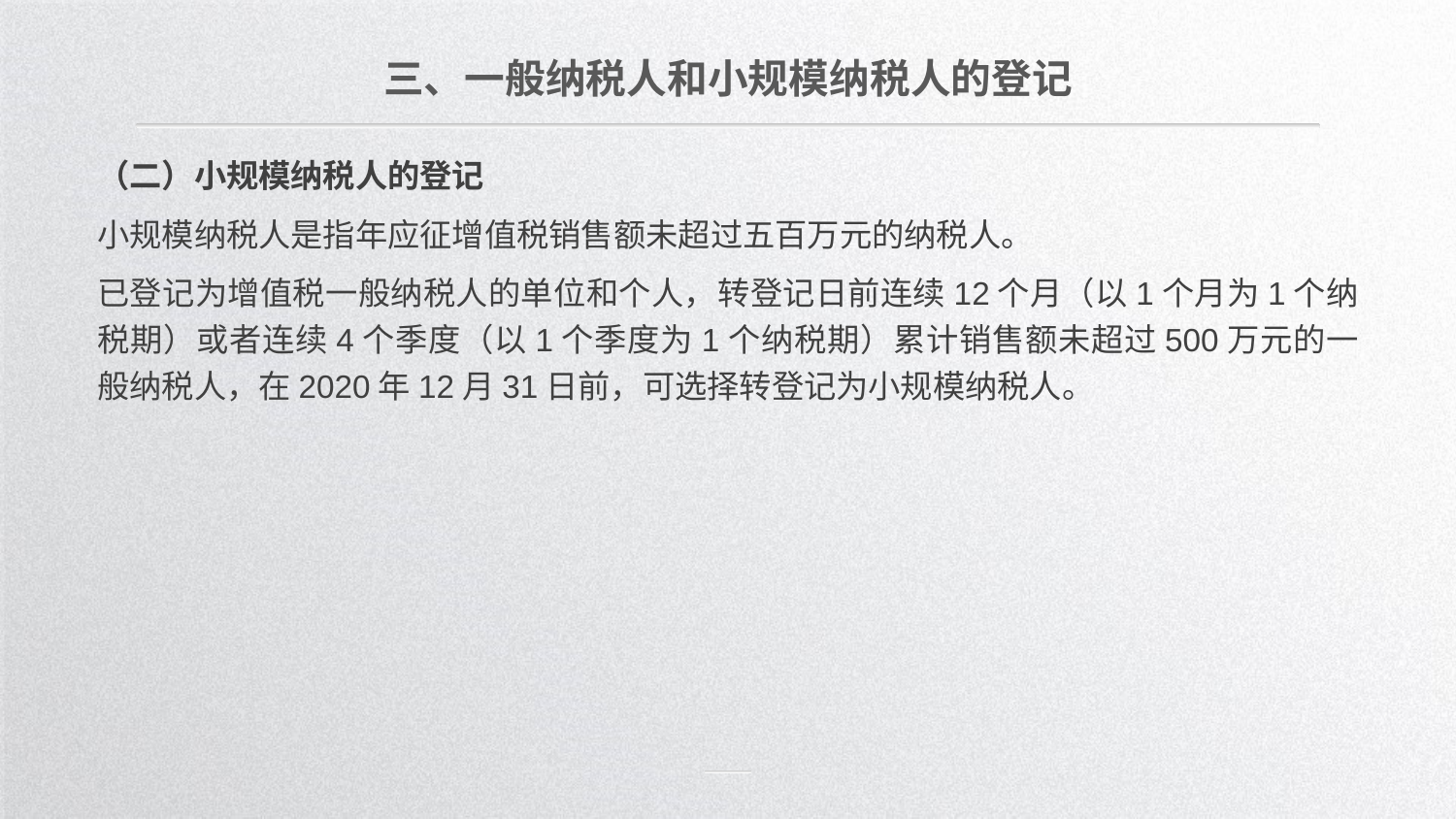

三、一般纳税人和小规模纳税人的登记
（二）小规模纳税人的登记
小规模纳税人是指年应征增值税销售额未超过五百万元的纳税人。
已登记为增值税一般纳税人的单位和个人，转登记日前连续12个月（以1个月为1个纳税期）或者连续4个季度（以1个季度为1个纳税期）累计销售额未超过500万元的一般纳税人，在2020年12月31日前，可选择转登记为小规模纳税人。